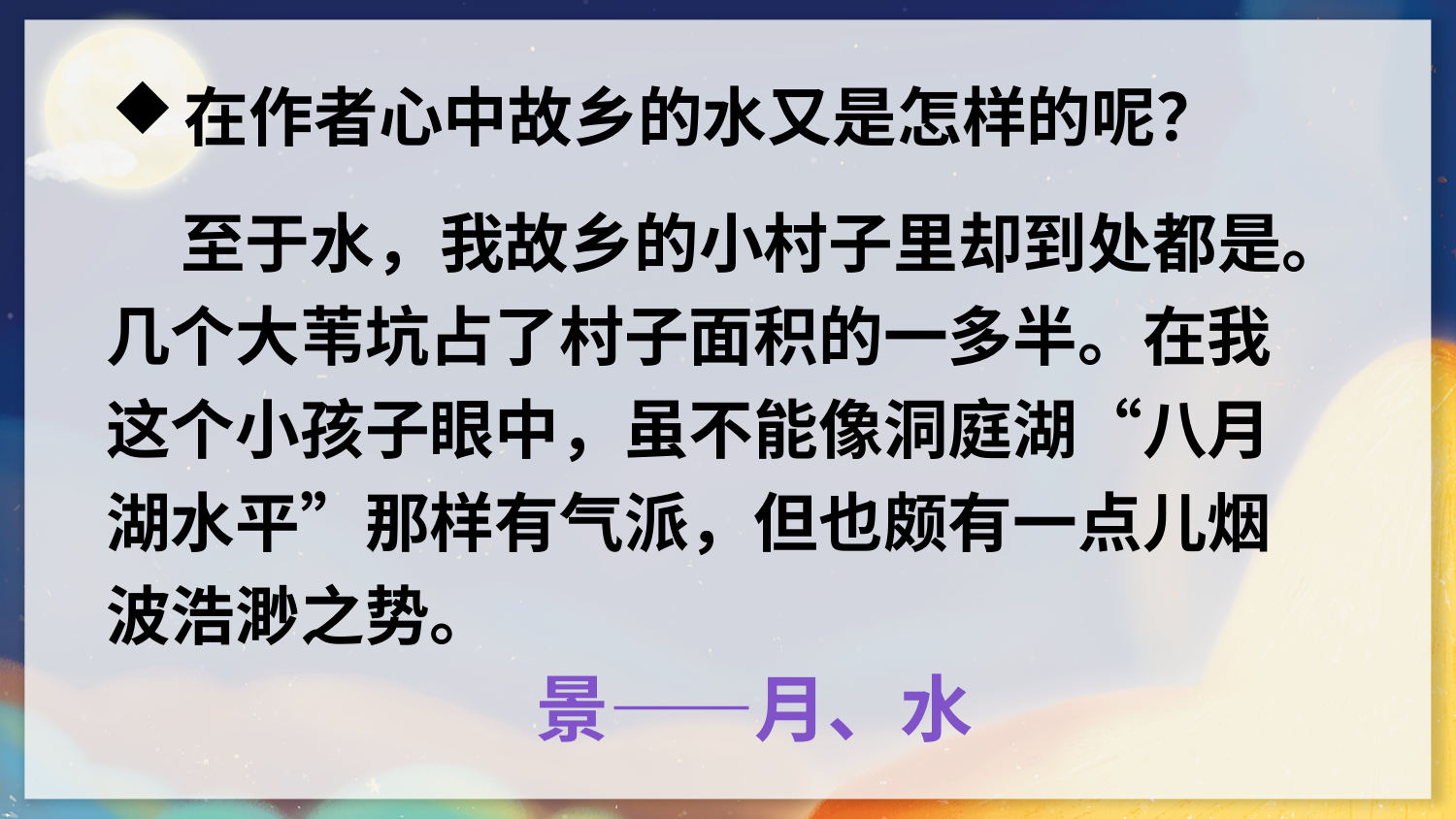

在作者心中故乡的水又是怎样的呢？
    至于水，我故乡的小村子里却到处都是。几个大苇坑占了村子面积的一多半。在我这个小孩子眼中，虽不能像洞庭湖“八月湖水平”那样有气派，但也颇有一点儿烟波浩渺之势。
景——月、水